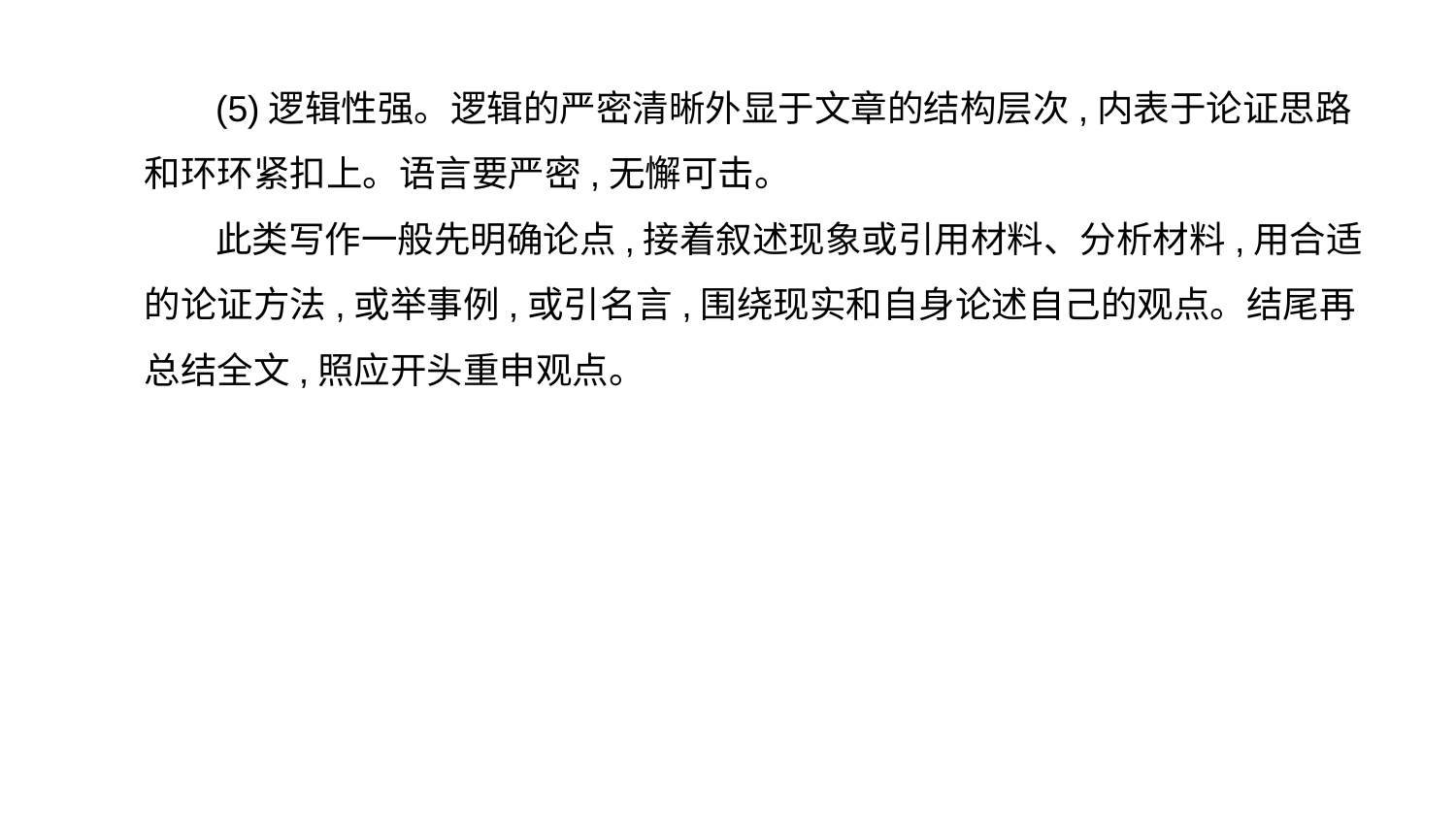

(5)逻辑性强。逻辑的严密清晰外显于文章的结构层次,内表于论证思路和环环紧扣上。语言要严密,无懈可击。
此类写作一般先明确论点,接着叙述现象或引用材料、分析材料,用合适的论证方法,或举事例,或引名言,围绕现实和自身论述自己的观点。结尾再总结全文,照应开头重申观点。